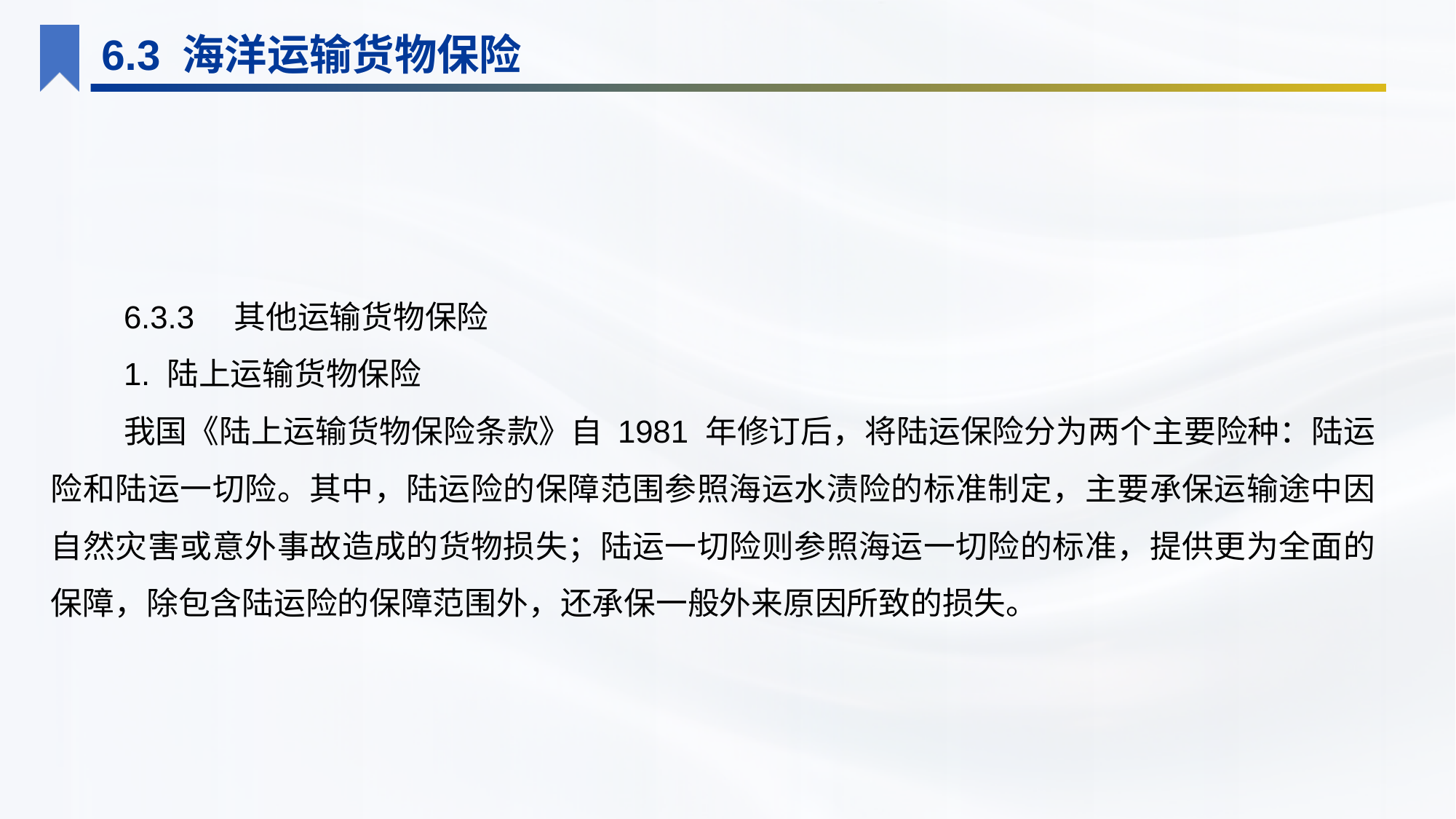

6.3 海洋运输货物保险
6.3.3　其他运输货物保险
1. 陆上运输货物保险
我国《陆上运输货物保险条款》自 1981 年修订后，将陆运保险分为两个主要险种：陆运险和陆运一切险。其中，陆运险的保障范围参照海运水渍险的标准制定，主要承保运输途中因自然灾害或意外事故造成的货物损失；陆运一切险则参照海运一切险的标准，提供更为全面的保障，除包含陆运险的保障范围外，还承保一般外来原因所致的损失。